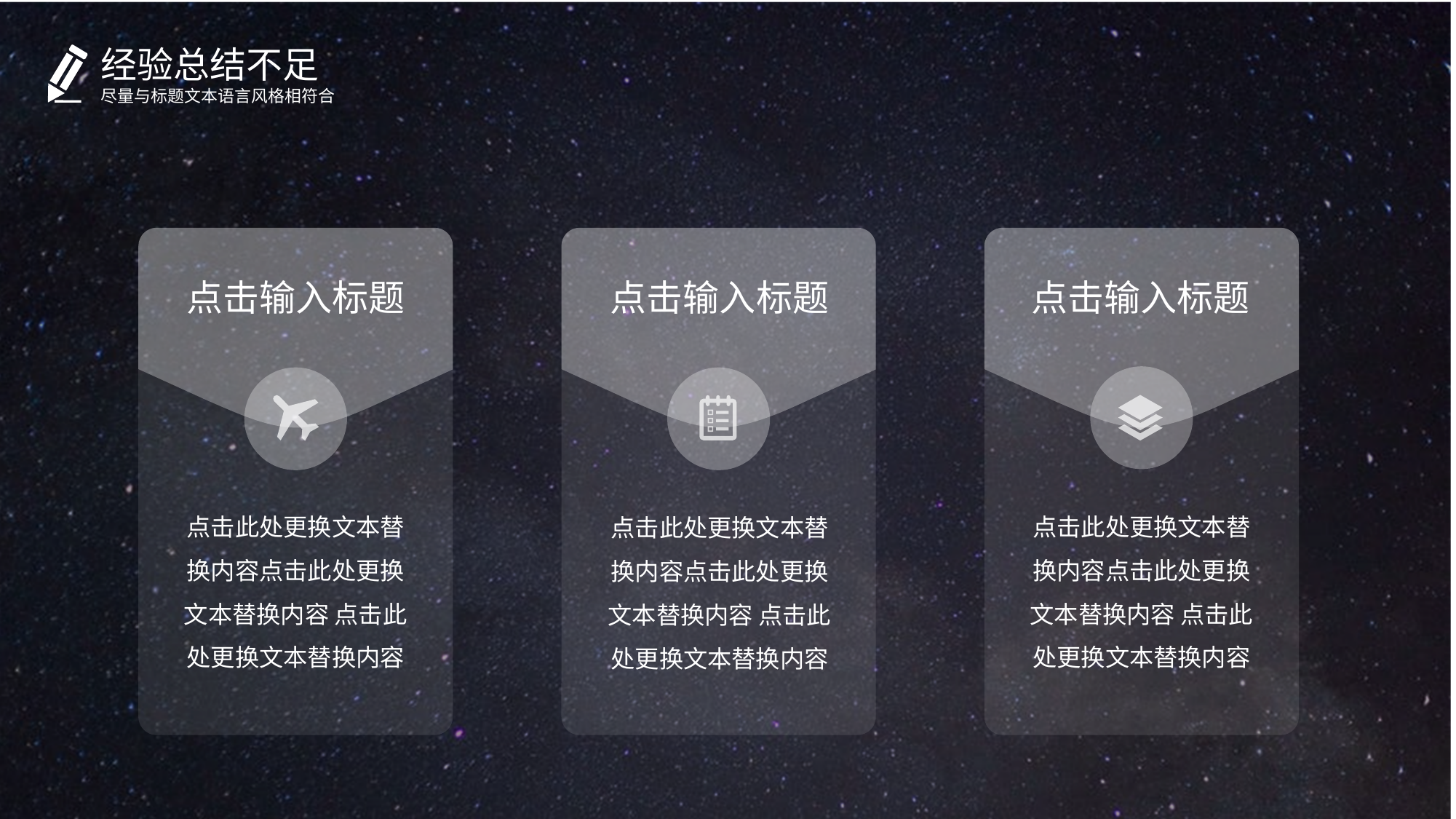

点击输入标题

点击此处更换文本替换内容点击此处更换文本替换内容 点击此处更换文本替换内容

点击输入标题

点击此处更换文本替换内容点击此处更换文本替换内容 点击此处更换文本替换内容

点击输入标题

点击此处更换文本替换内容点击此处更换文本替换内容 点击此处更换文本替换内容